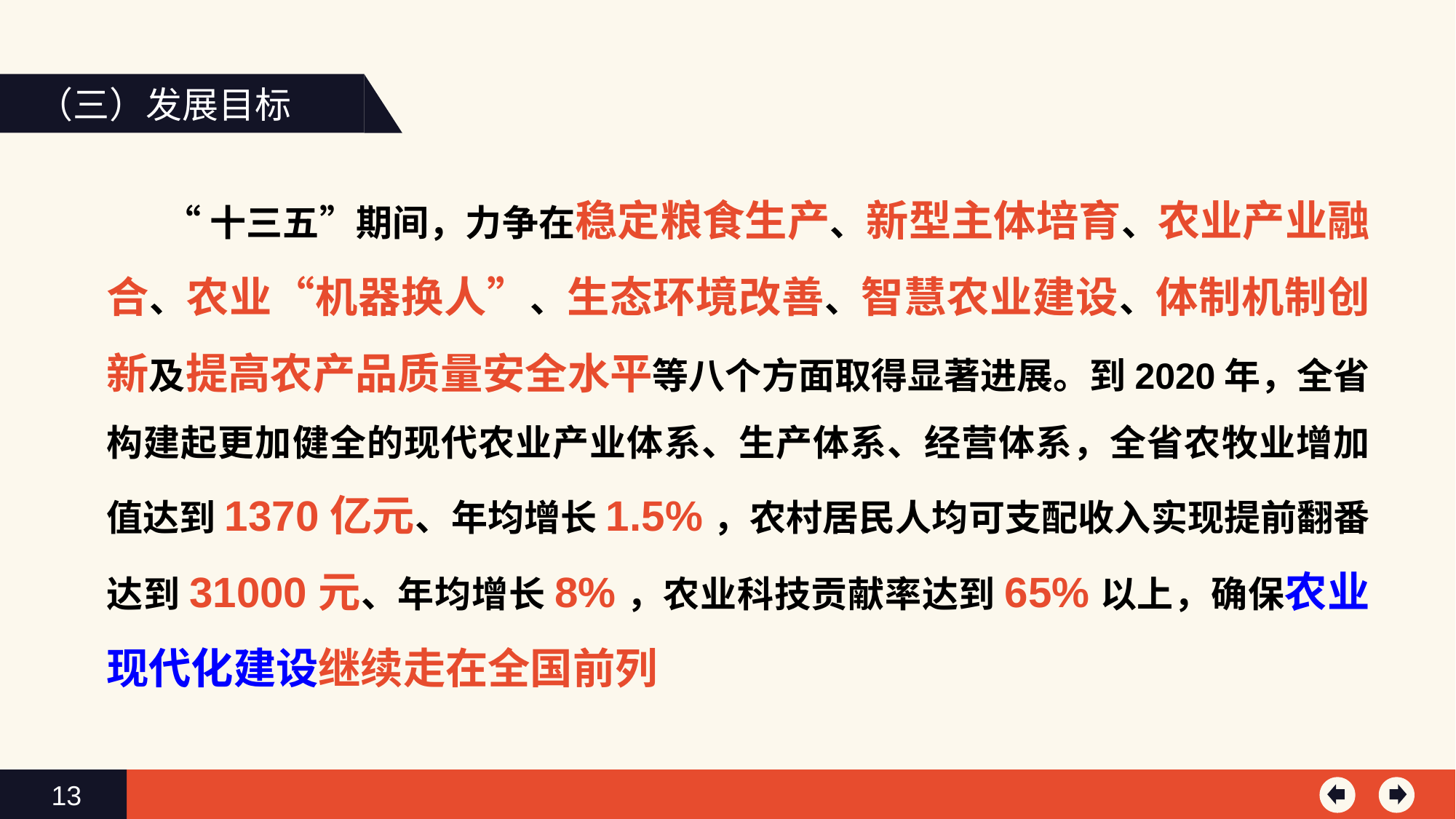

（三）发展目标
       “十三五”期间，力争在稳定粮食生产、新型主体培育、农业产业融合、农业“机器换人”、生态环境改善、智慧农业建设、体制机制创新及提高农产品质量安全水平等八个方面取得显著进展。到2020年，全省构建起更加健全的现代农业产业体系、生产体系、经营体系，全省农牧业增加值达到1370亿元、年均增长1.5%，农村居民人均可支配收入实现提前翻番达到31000元、年均增长8%，农业科技贡献率达到65%以上，确保农业现代化建设继续走在全国前列
13